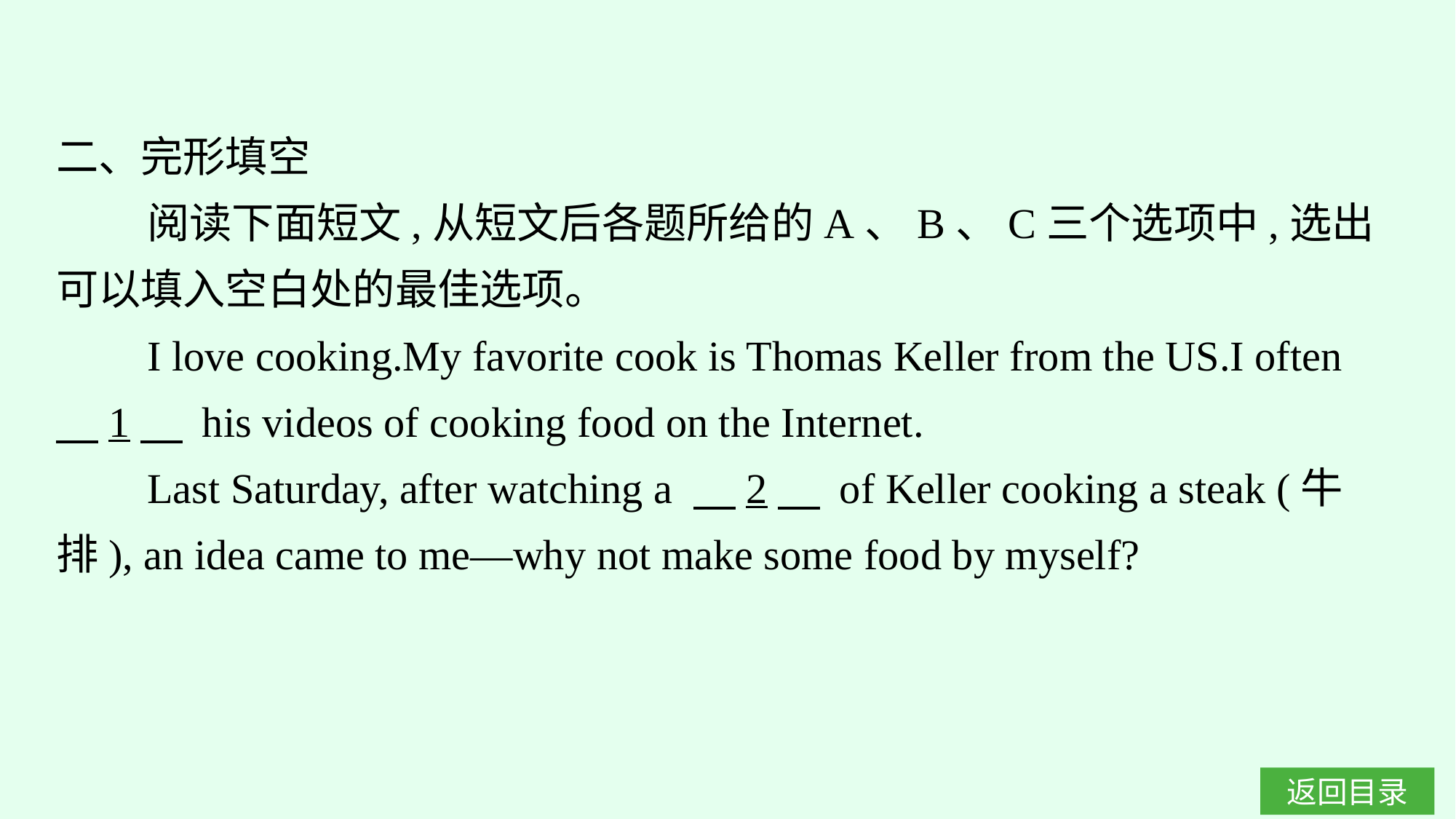

二、完形填空
阅读下面短文,从短文后各题所给的A、B、C三个选项中,选出可以填入空白处的最佳选项。
I love cooking.My favorite cook is Thomas Keller from the US.I often 　1　 his videos of cooking food on the Internet.
Last Saturday, after watching a 　2　 of Keller cooking a steak (牛排), an idea came to me—why not make some food by myself?